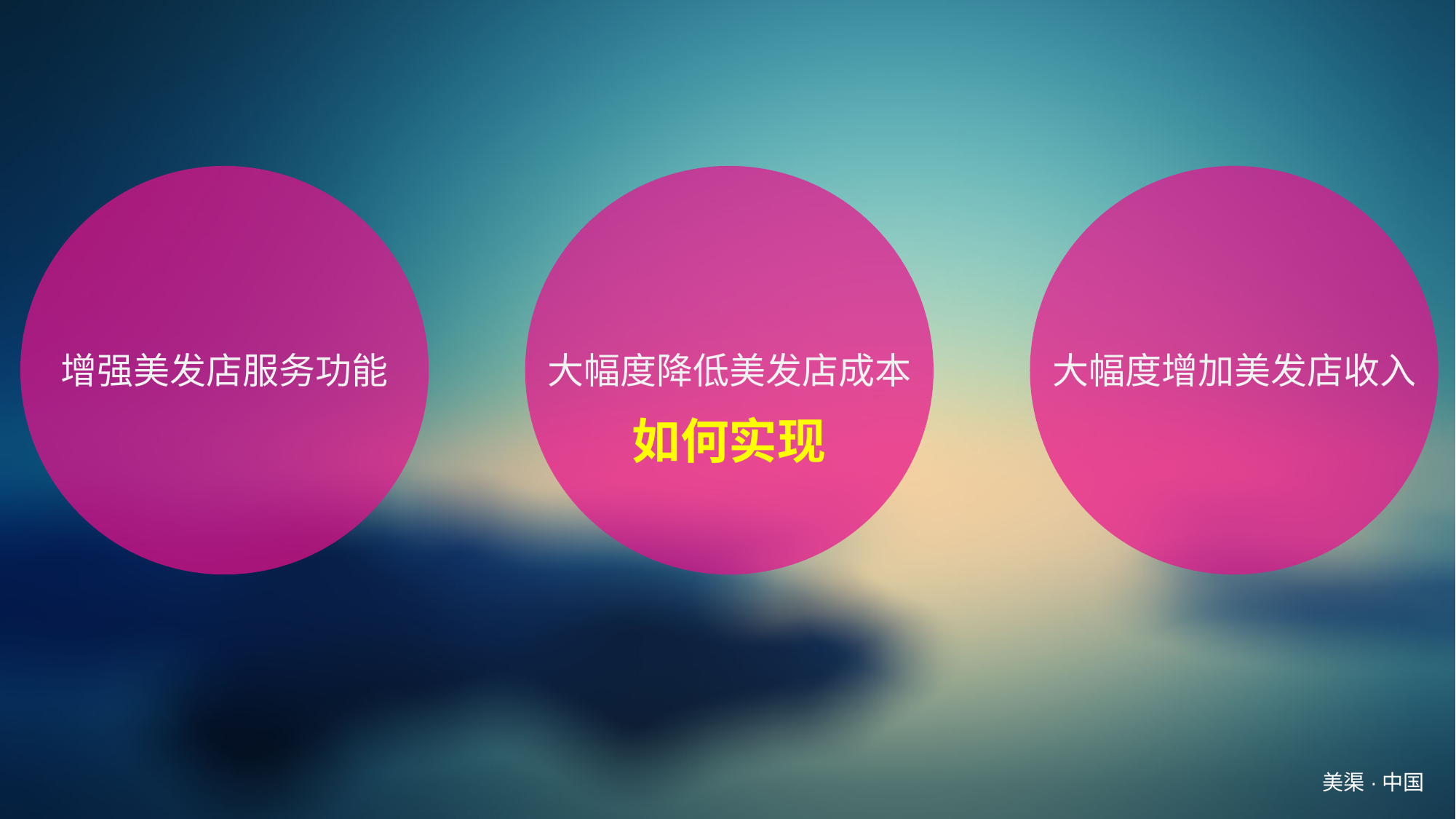

增强美发店服务功能

大幅度降低美发店成本

大幅度增加美发店收入
如何实现